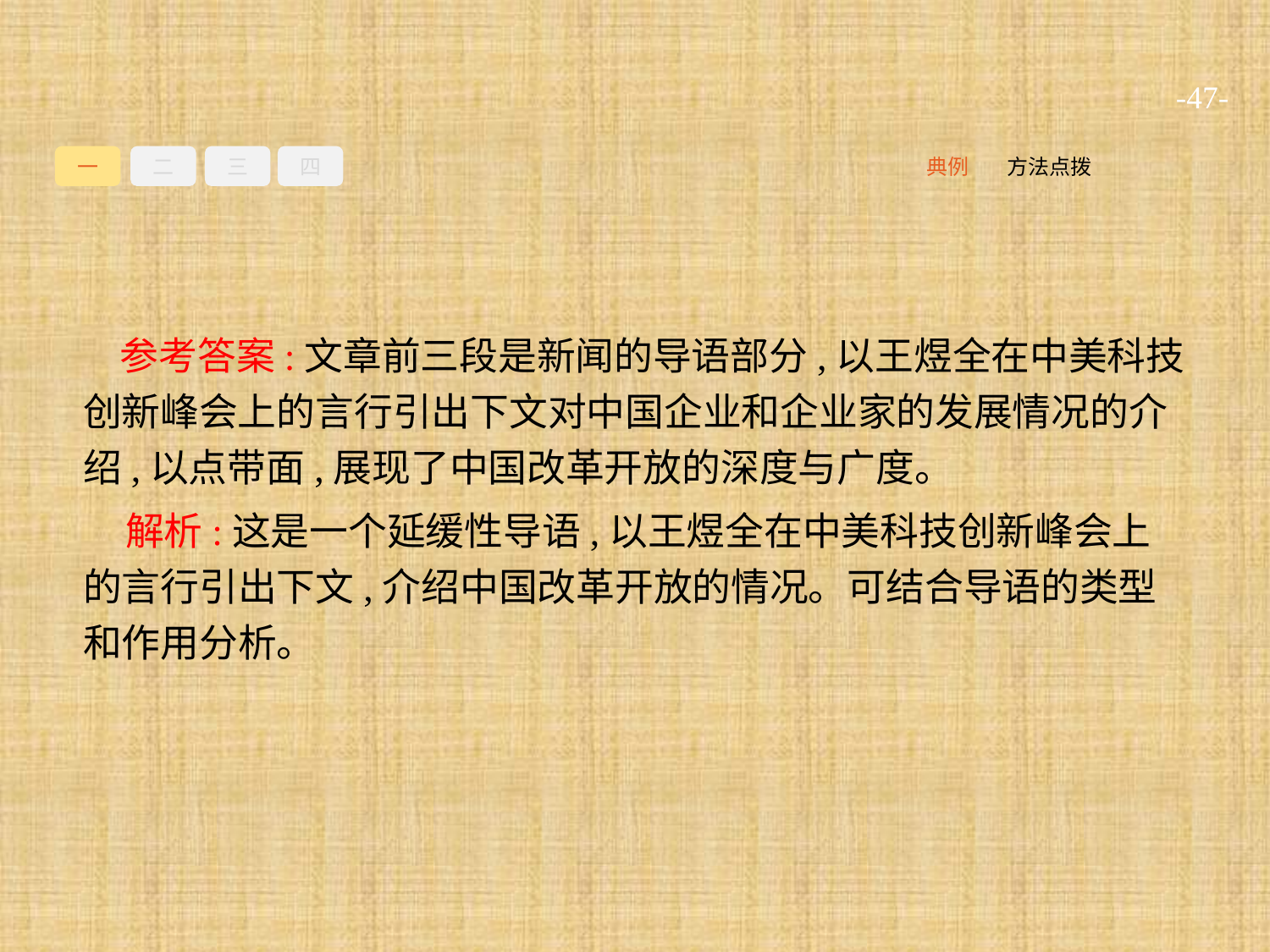

-47-
一
二
三
四
方法点拨
典例
参考答案:文章前三段是新闻的导语部分,以王煜全在中美科技创新峰会上的言行引出下文对中国企业和企业家的发展情况的介绍,以点带面,展现了中国改革开放的深度与广度。
解析:这是一个延缓性导语,以王煜全在中美科技创新峰会上的言行引出下文,介绍中国改革开放的情况。可结合导语的类型和作用分析。